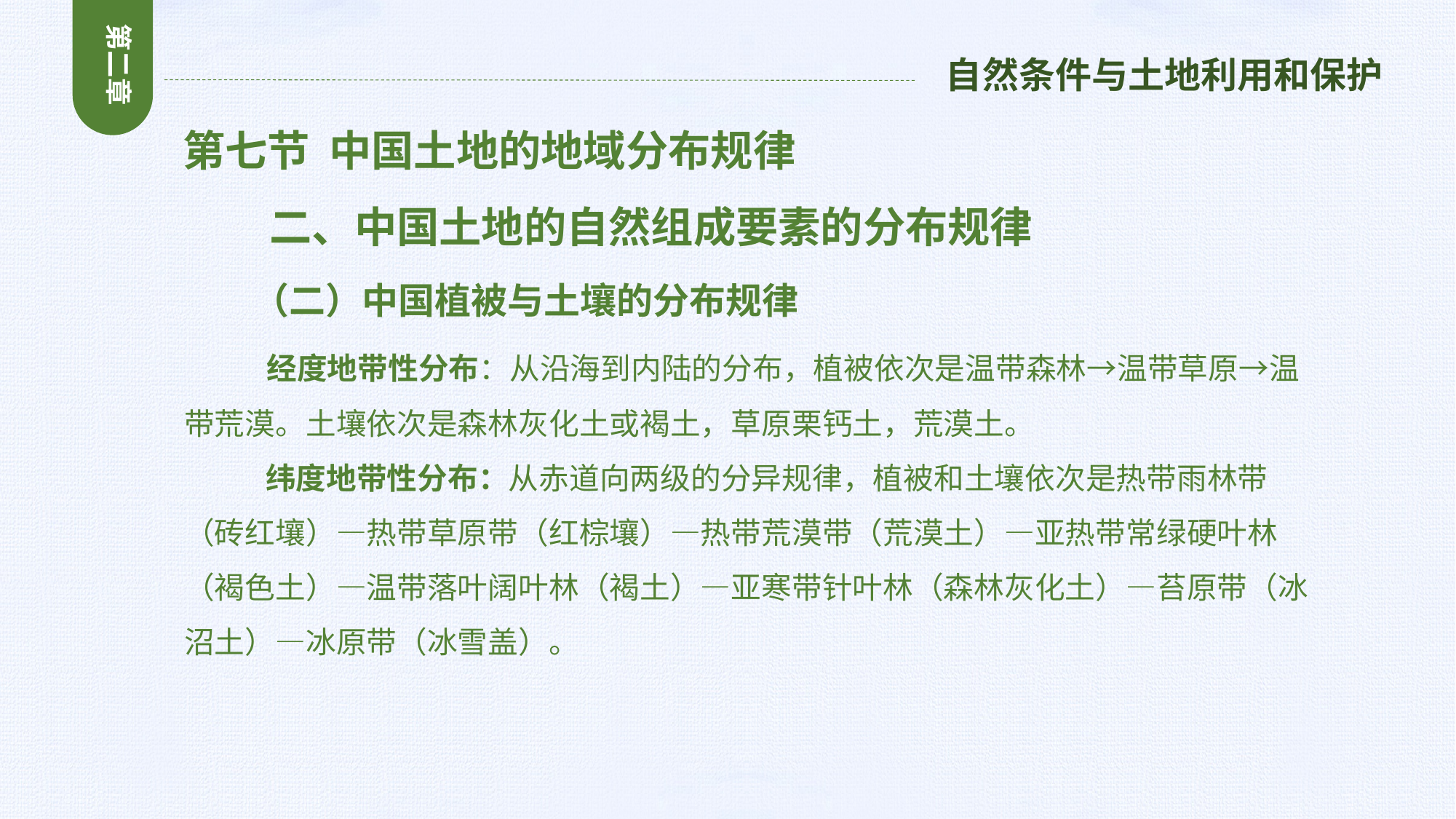

第二章
自然条件与土地利用和保护
 第七节  中国土地的地域分布规律
          二、中国土地的自然组成要素的分布规律
          （二）中国植被与土壤的分布规律
         经度地带性分布：从沿海到内陆的分布，植被依次是温带森林→温带草原→温带荒漠。土壤依次是森林灰化土或褐土，草原栗钙土，荒漠土。
           纬度地带性分布：从赤道向两级的分异规律，植被和土壤依次是热带雨林带（砖红壤）—热带草原带（红棕壤）—热带荒漠带（荒漠土）—亚热带常绿硬叶林（褐色土）—温带落叶阔叶林（褐土）—亚寒带针叶林（森林灰化土）—苔原带（冰沼土）—冰原带（冰雪盖）。